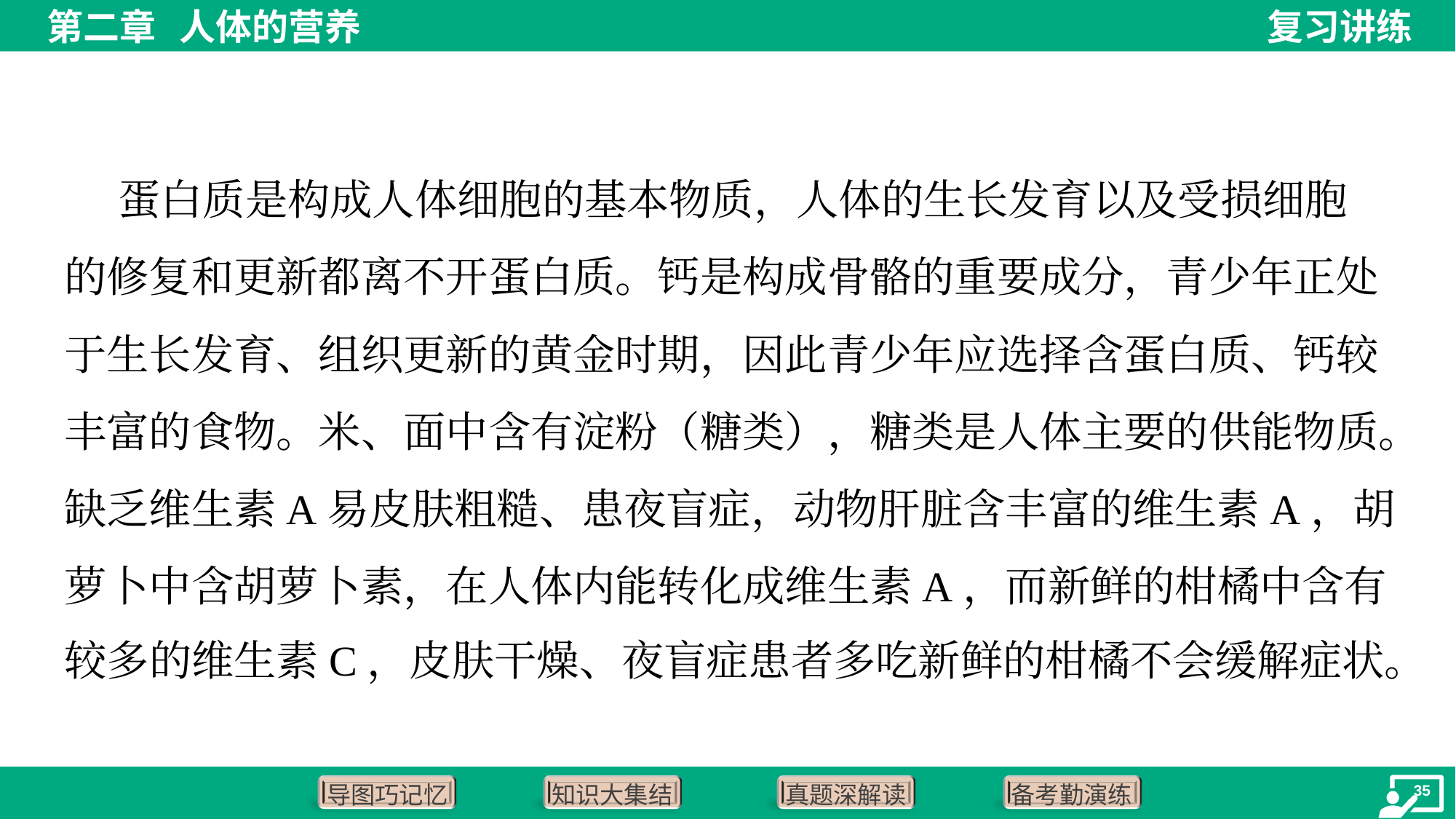

蛋白质是构成人体细胞的基本物质，人体的生长发育以及受损细胞
的修复和更新都离不开蛋白质。钙是构成骨骼的重要成分，青少年正处
于生长发育、组织更新的黄金时期，因此青少年应选择含蛋白质、钙较
丰富的食物。米、面中含有淀粉（糖类），糖类是人体主要的供能物质。
缺乏维生素A易皮肤粗糙、患夜盲症，动物肝脏含丰富的维生素A，胡
萝卜中含胡萝卜素，在人体内能转化成维生素A，而新鲜的柑橘中含有
较多的维生素C，皮肤干燥、夜盲症患者多吃新鲜的柑橘不会缓解症状。